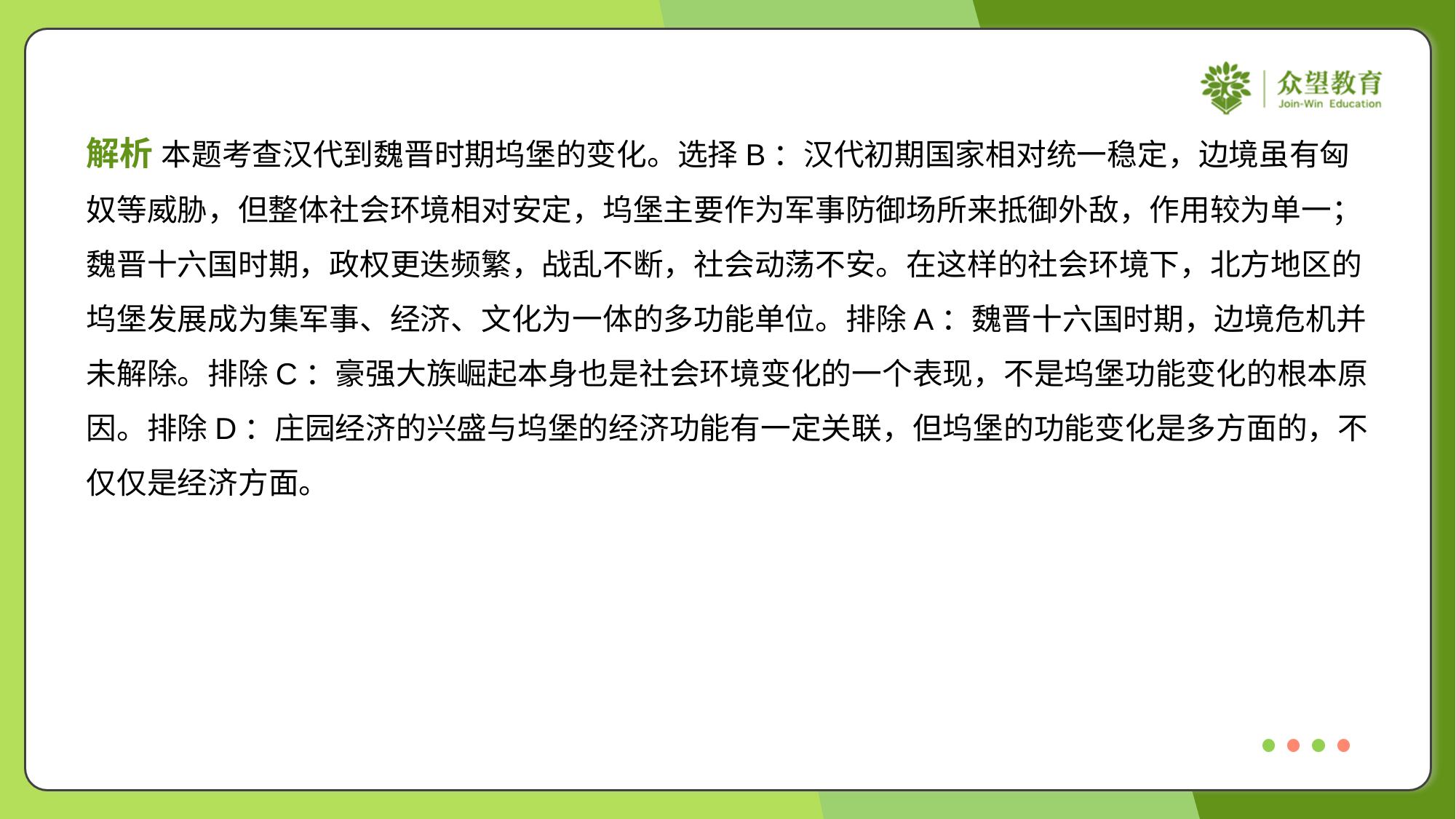

解析 本题考查汉代到魏晋时期坞堡的变化。选择B：汉代初期国家相对统一稳定，边境虽有匈
奴等威胁，但整体社会环境相对安定，坞堡主要作为军事防御场所来抵御外敌，作用较为单一；
魏晋十六国时期，政权更迭频繁，战乱不断，社会动荡不安。在这样的社会环境下，北方地区的
坞堡发展成为集军事、经济、文化为一体的多功能单位。排除A：魏晋十六国时期，边境危机并
未解除。排除C：豪强大族崛起本身也是社会环境变化的一个表现，不是坞堡功能变化的根本原
因。排除D：庄园经济的兴盛与坞堡的经济功能有一定关联，但坞堡的功能变化是多方面的，不
仅仅是经济方面。